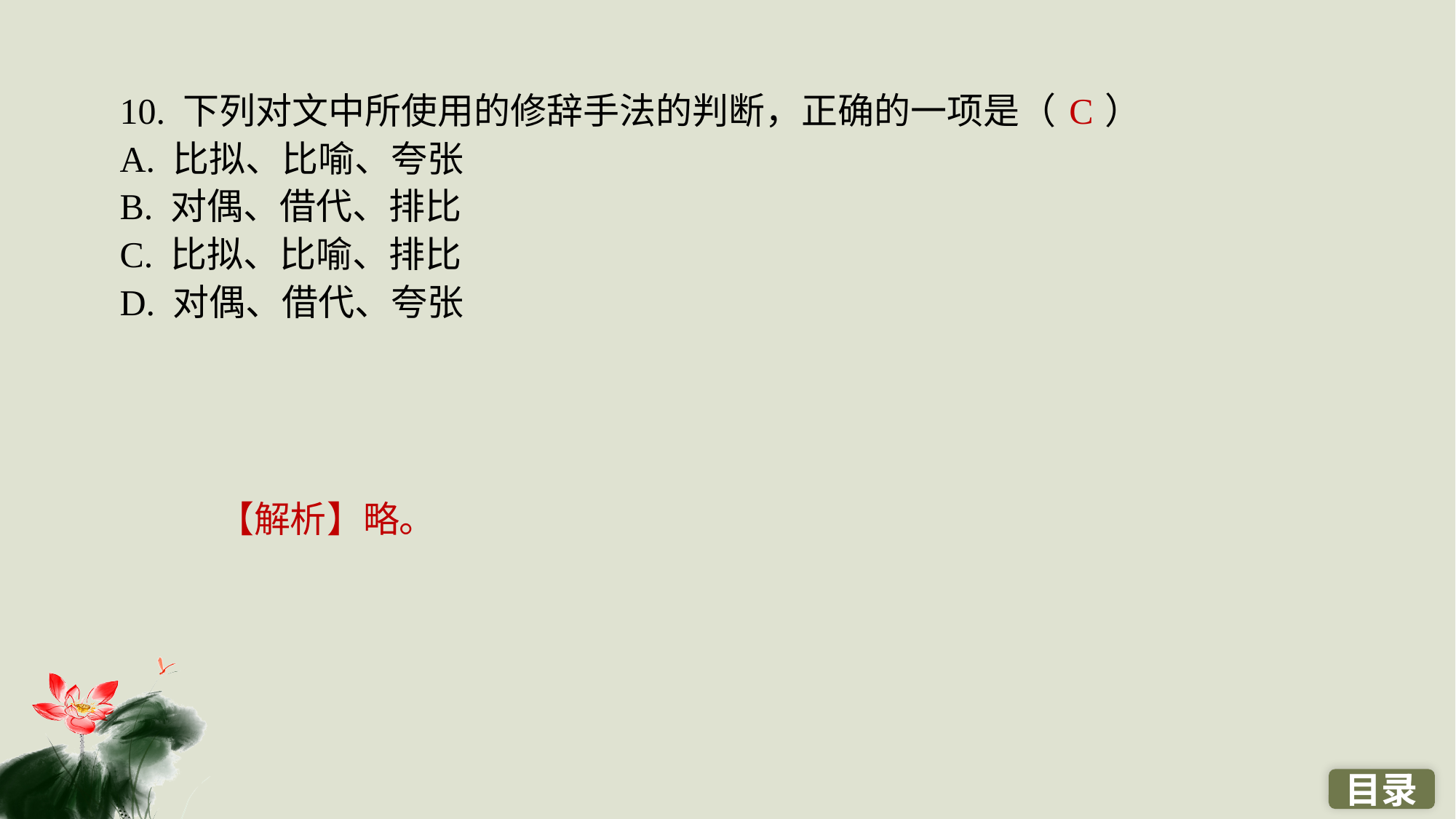

10. 下列对文中所使用的修辞手法的判断，正确的一项是（      ）
A. 比拟、比喻、夸张
B. 对偶、借代、排比
C. 比拟、比喻、排比
D. 对偶、借代、夸张
C
【解析】略。